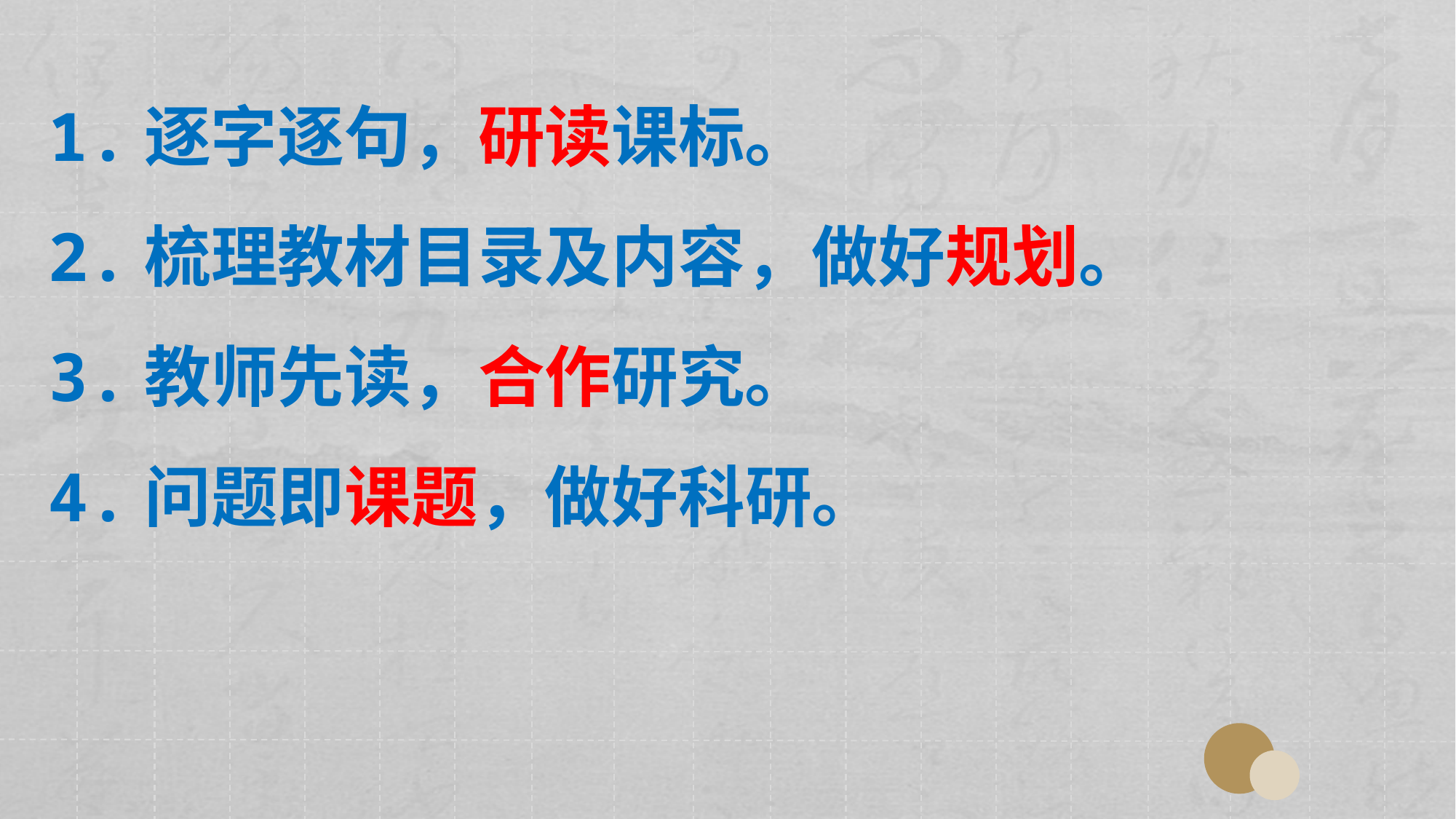

1.逐字逐句，研读课标。
2.梳理教材目录及内容，做好规划。
3.教师先读，合作研究。
4.问题即课题，做好科研。